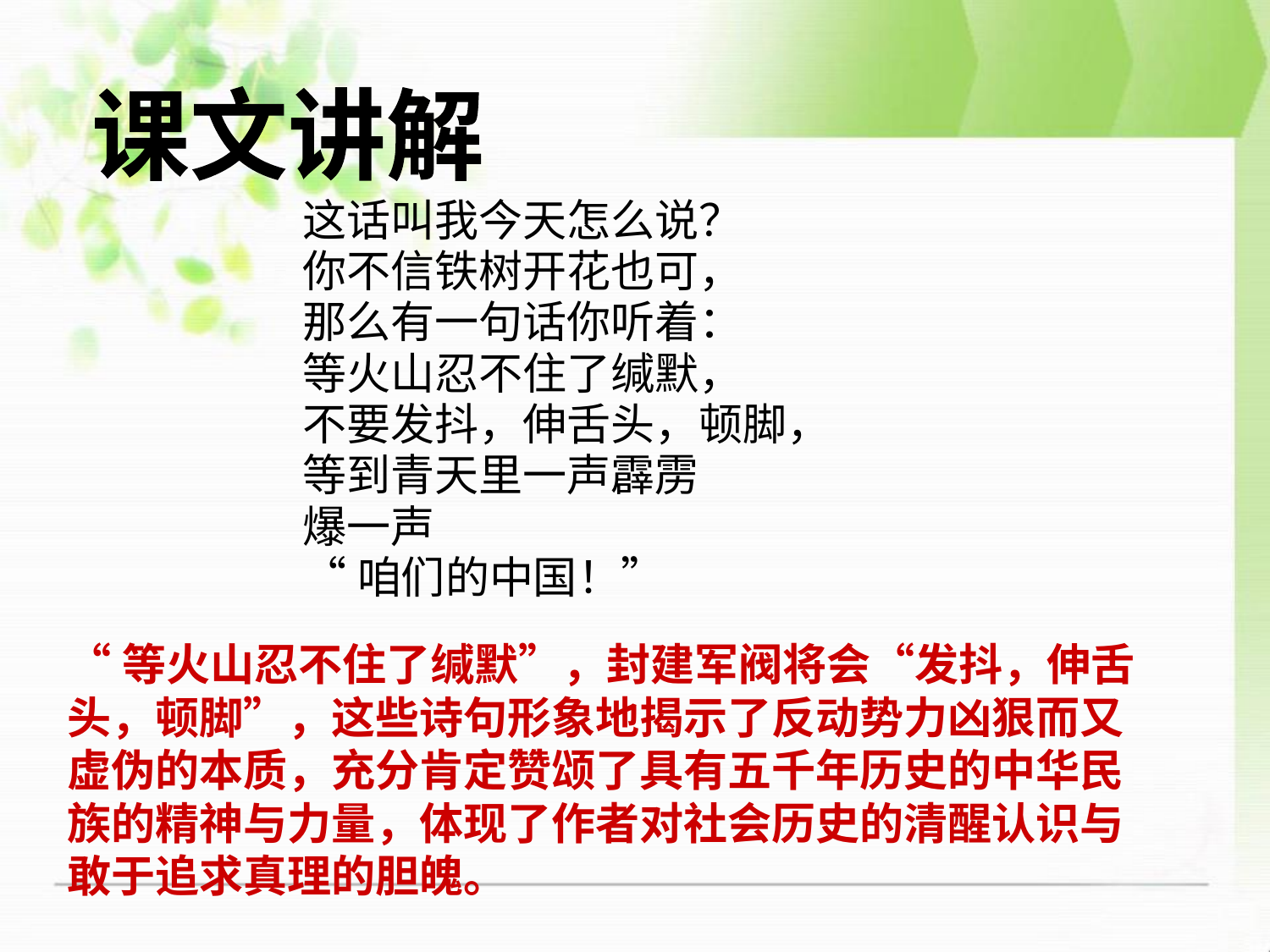

课文讲解
这话叫我今天怎么说？
你不信铁树开花也可，
那么有一句话你听着：
等火山忍不住了缄默，
不要发抖，伸舌头，顿脚，
等到青天里一声霹雳
爆一声
“咱们的中国！”
“等火山忍不住了缄默”，封建军阀将会“发抖，伸舌头，顿脚”，这些诗句形象地揭示了反动势力凶狠而又虚伪的本质，充分肯定赞颂了具有五千年历史的中华民族的精神与力量，体现了作者对社会历史的清醒认识与敢于追求真理的胆魄。